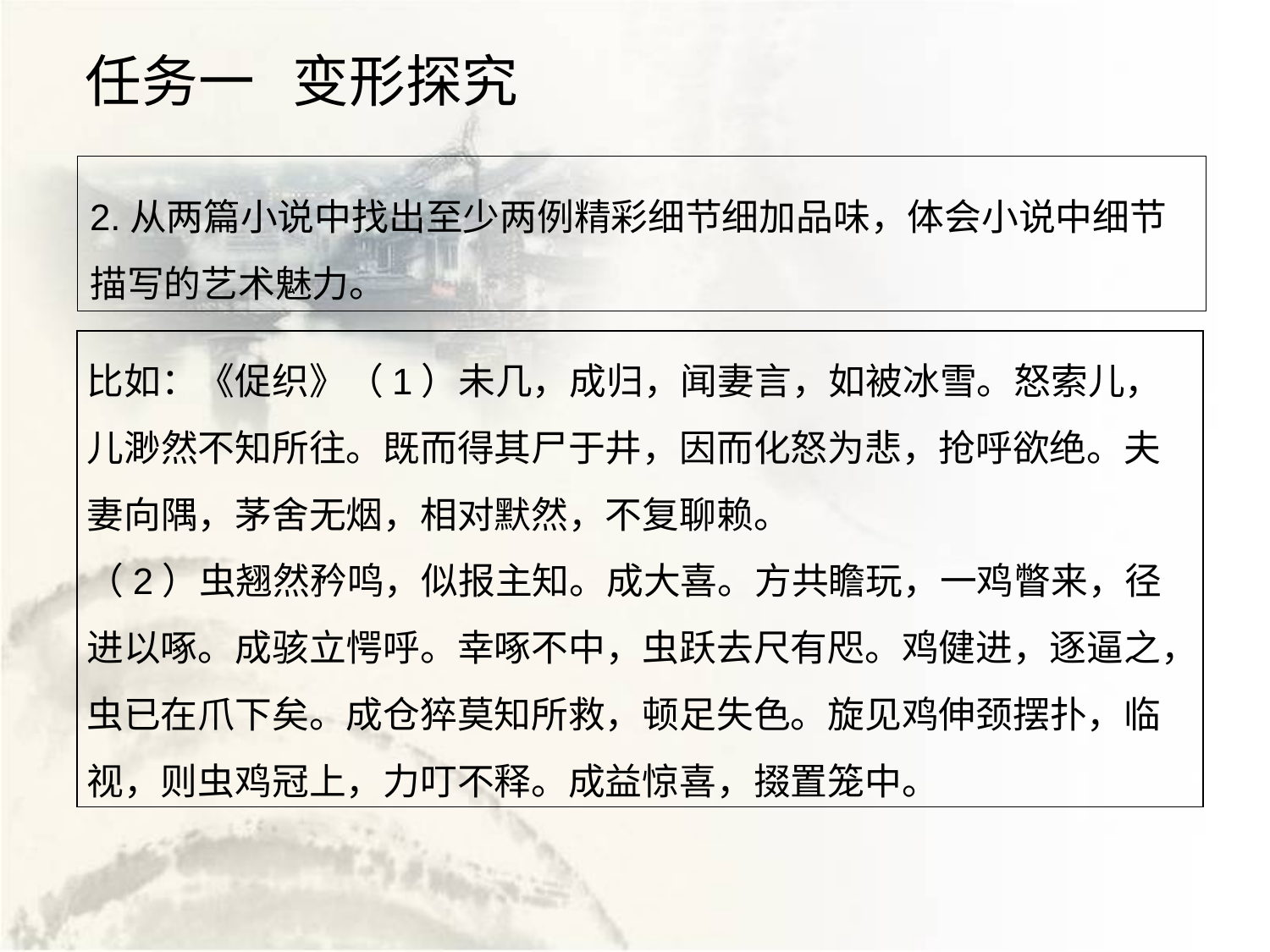

任务一   变形探究
# 2.从两篇小说中找出至少两例精彩细节细加品味，体会小说中细节描写的艺术魅力。
比如：《促织》（1）未几，成归，闻妻言，如被冰雪。怒索儿，儿渺然不知所往。既而得其尸于井，因而化怒为悲，抢呼欲绝。夫妻向隅，茅舍无烟，相对默然，不复聊赖。
（2）虫翘然矜鸣，似报主知。成大喜。方共瞻玩，一鸡瞥来，径进以啄。成骇立愕呼。幸啄不中，虫跃去尺有咫。鸡健进，逐逼之，虫已在爪下矣。成仓猝莫知所救，顿足失色。旋见鸡伸颈摆扑，临视，则虫鸡冠上，力叮不释。成益惊喜，掇置笼中。